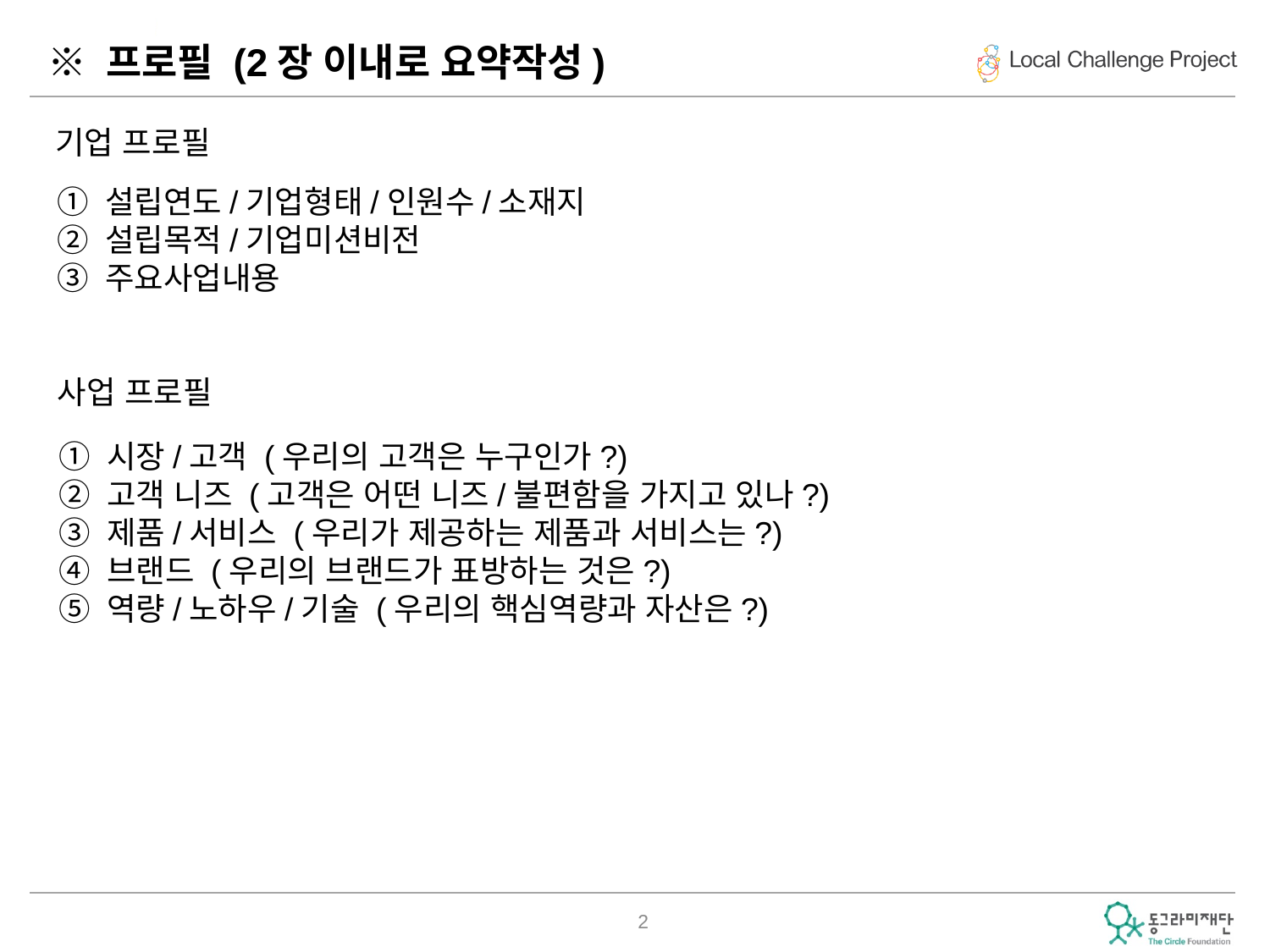

# ※ 프로필 (2장 이내로 요약작성)
기업 프로필
설립연도/기업형태/인원수/소재지
설립목적/기업미션비전
주요사업내용
사업 프로필
시장/고객 (우리의 고객은 누구인가?)
고객 니즈 (고객은 어떤 니즈/불편함을 가지고 있나?)
제품/서비스 (우리가 제공하는 제품과 서비스는?)
브랜드 (우리의 브랜드가 표방하는 것은?)
역량/노하우/기술 (우리의 핵심역량과 자산은?)
2